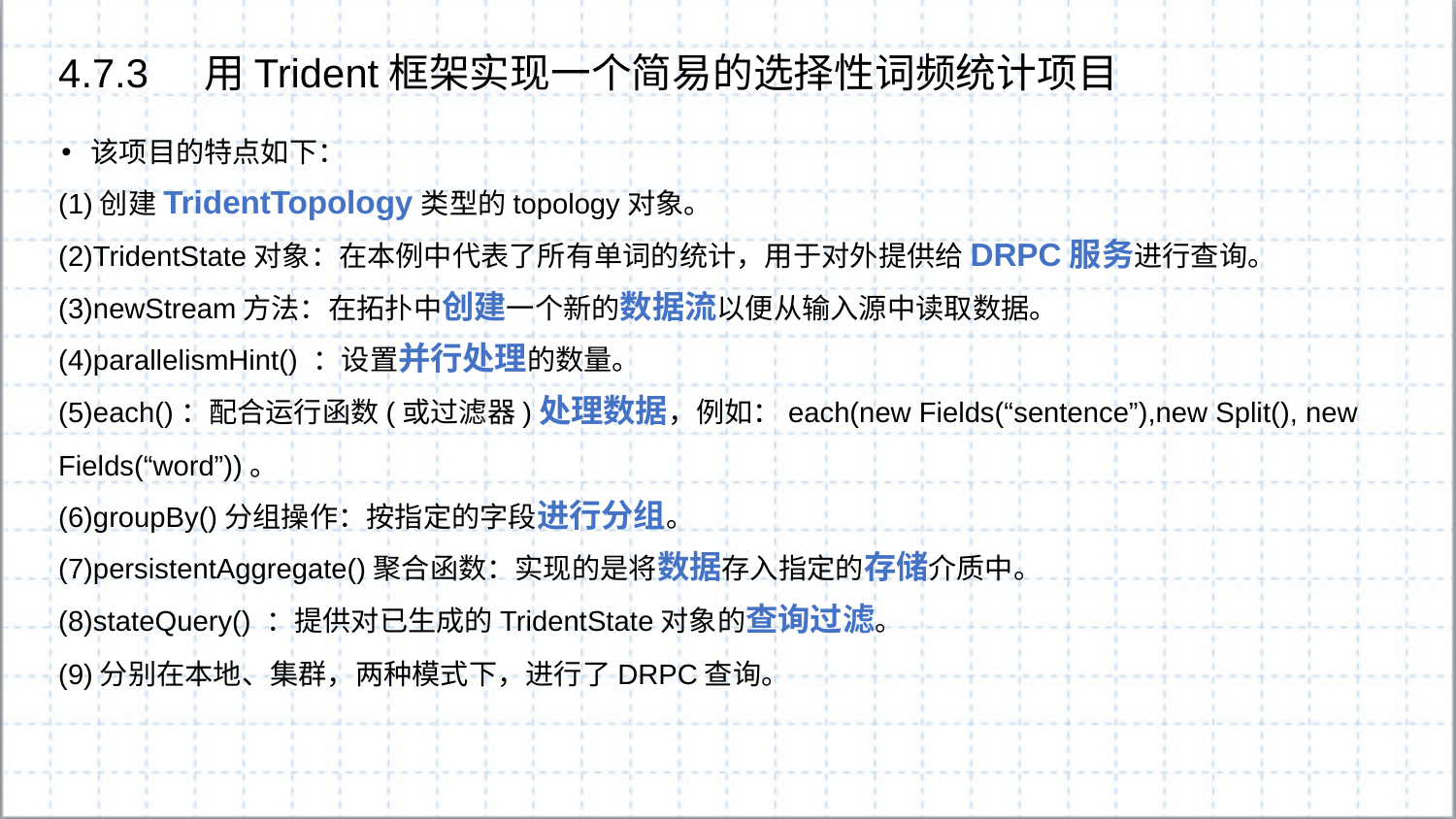

4.7.3	用Trident框架实现一个简易的选择性词频统计项目
  该项目的特点如下：
(1)创建TridentTopology类型的topology对象。
(2)TridentState对象：在本例中代表了所有单词的统计，用于对外提供给DRPC服务进行查询。
(3)newStream方法：在拓扑中创建一个新的数据流以便从输入源中读取数据。
(4)parallelismHint() ：设置并行处理的数量。
(5)each()：配合运行函数(或过滤器)处理数据，例如：each(new Fields(“sentence”),new Split(), new Fields(“word”))。
(6)groupBy()分组操作：按指定的字段进行分组。
(7)persistentAggregate()聚合函数：实现的是将数据存入指定的存储介质中。
(8)stateQuery() ：提供对已生成的TridentState对象的查询过滤。
(9)分别在本地、集群，两种模式下，进行了DRPC查询。